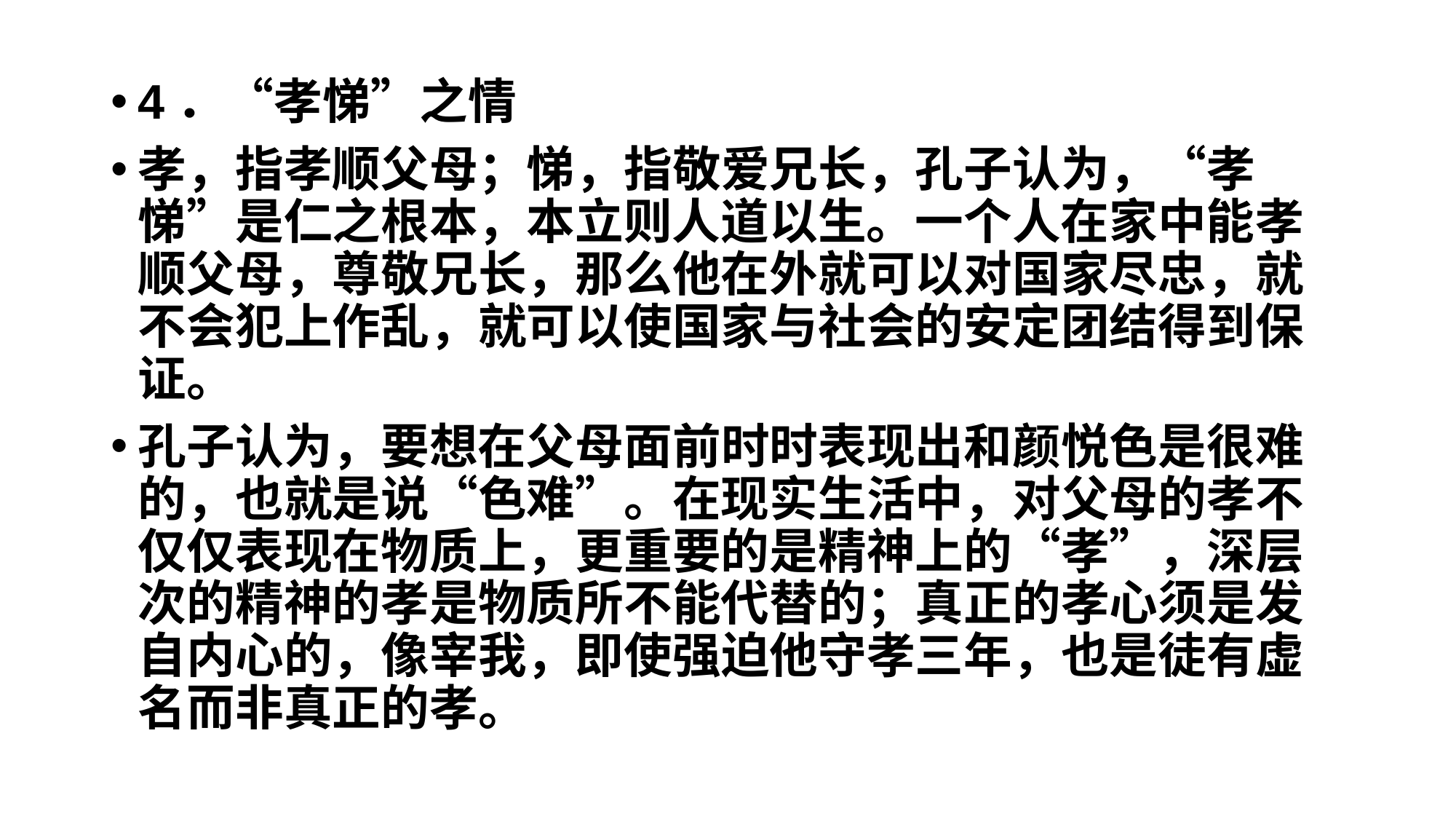

#
4．“孝悌”之情
孝，指孝顺父母；悌，指敬爱兄长，孔子认为，“孝悌”是仁之根本，本立则人道以生。一个人在家中能孝顺父母，尊敬兄长，那么他在外就可以对国家尽忠，就不会犯上作乱，就可以使国家与社会的安定团结得到保证。
孔子认为，要想在父母面前时时表现出和颜悦色是很难的，也就是说“色难”。在现实生活中，对父母的孝不仅仅表现在物质上，更重要的是精神上的“孝”，深层次的精神的孝是物质所不能代替的；真正的孝心须是发自内心的，像宰我，即使强迫他守孝三年，也是徒有虚名而非真正的孝。